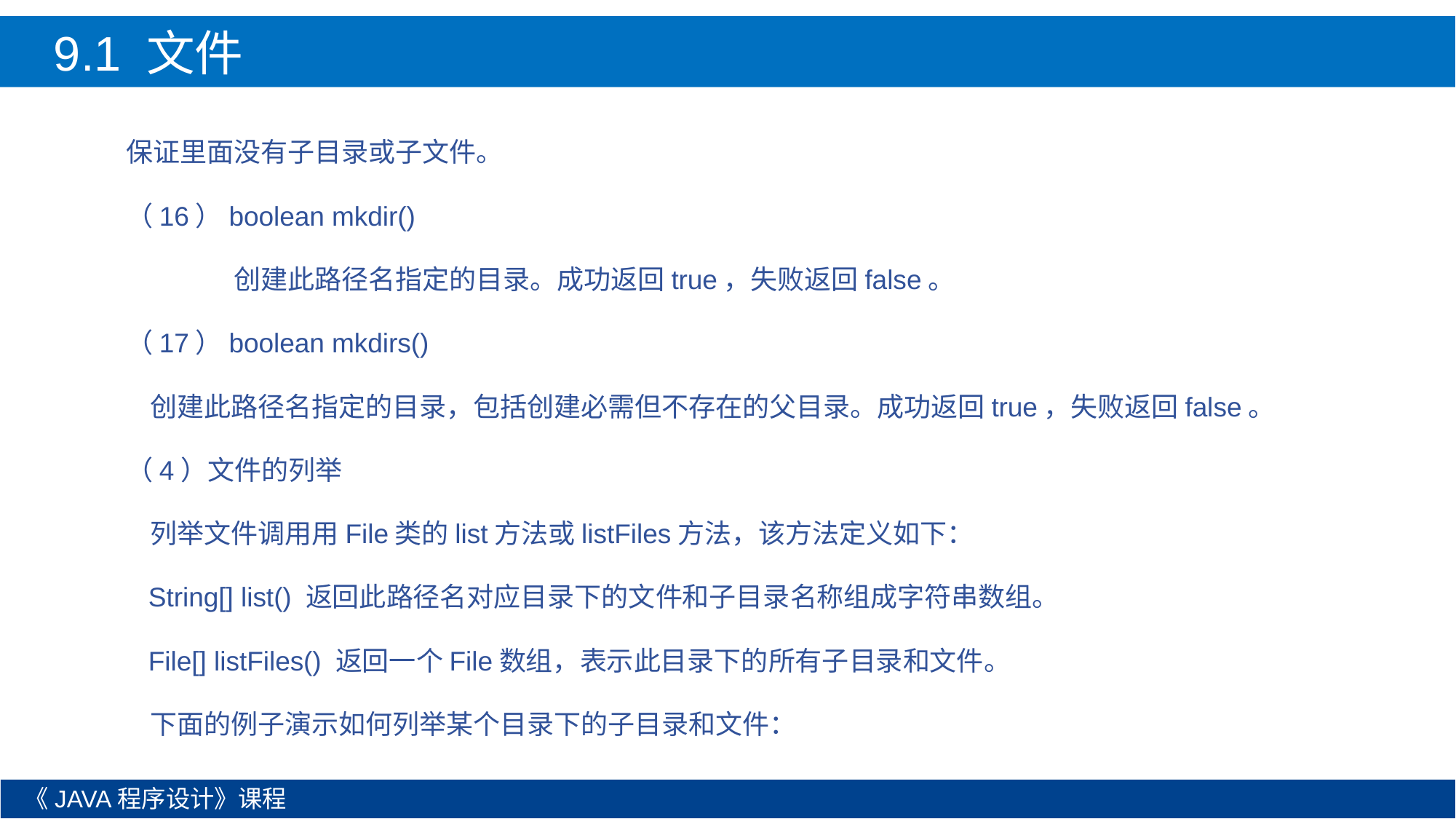

9.1 文件
保证里面没有子目录或子文件。
（16）boolean mkdir()
	创建此路径名指定的目录。成功返回true，失败返回false。
（17）boolean mkdirs()
   创建此路径名指定的目录，包括创建必需但不存在的父目录。成功返回true，失败返回false。
（4）文件的列举
   列举文件调用用File类的list方法或listFiles方法，该方法定义如下：
   String[] list() 返回此路径名对应目录下的文件和子目录名称组成字符串数组。
   File[] listFiles() 返回一个File数组，表示此目录下的所有子目录和文件。
   下面的例子演示如何列举某个目录下的子目录和文件：
《JAVA程序设计》课程